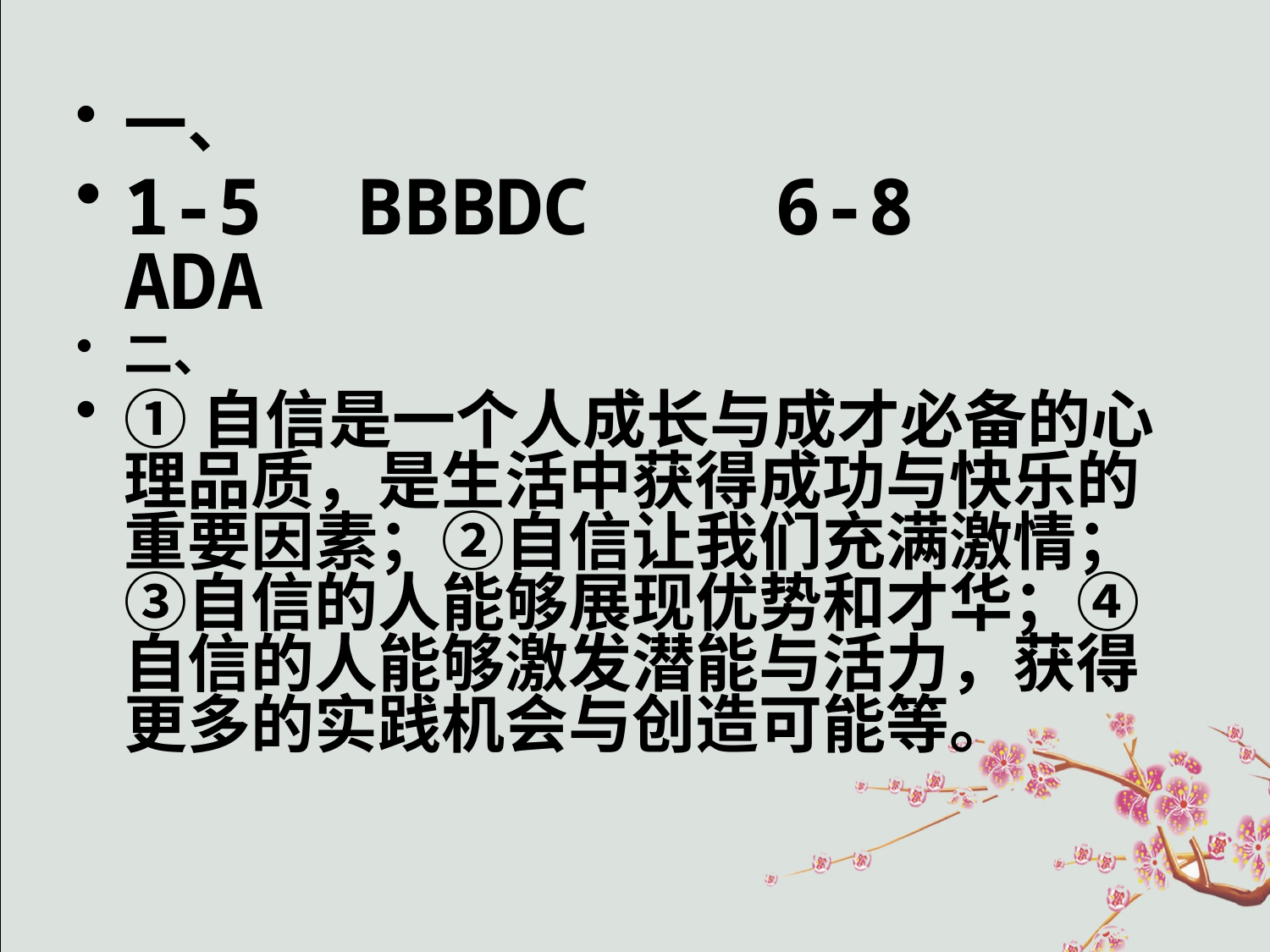

一、
1-5  BBBDC    6-8   ADA
二、
①自信是一个人成长与成才必备的心理品质，是生活中获得成功与快乐的重要因素；②自信让我们充满激情；③自信的人能够展现优势和才华；④自信的人能够激发潜能与活力，获得更多的实践机会与创造可能等。